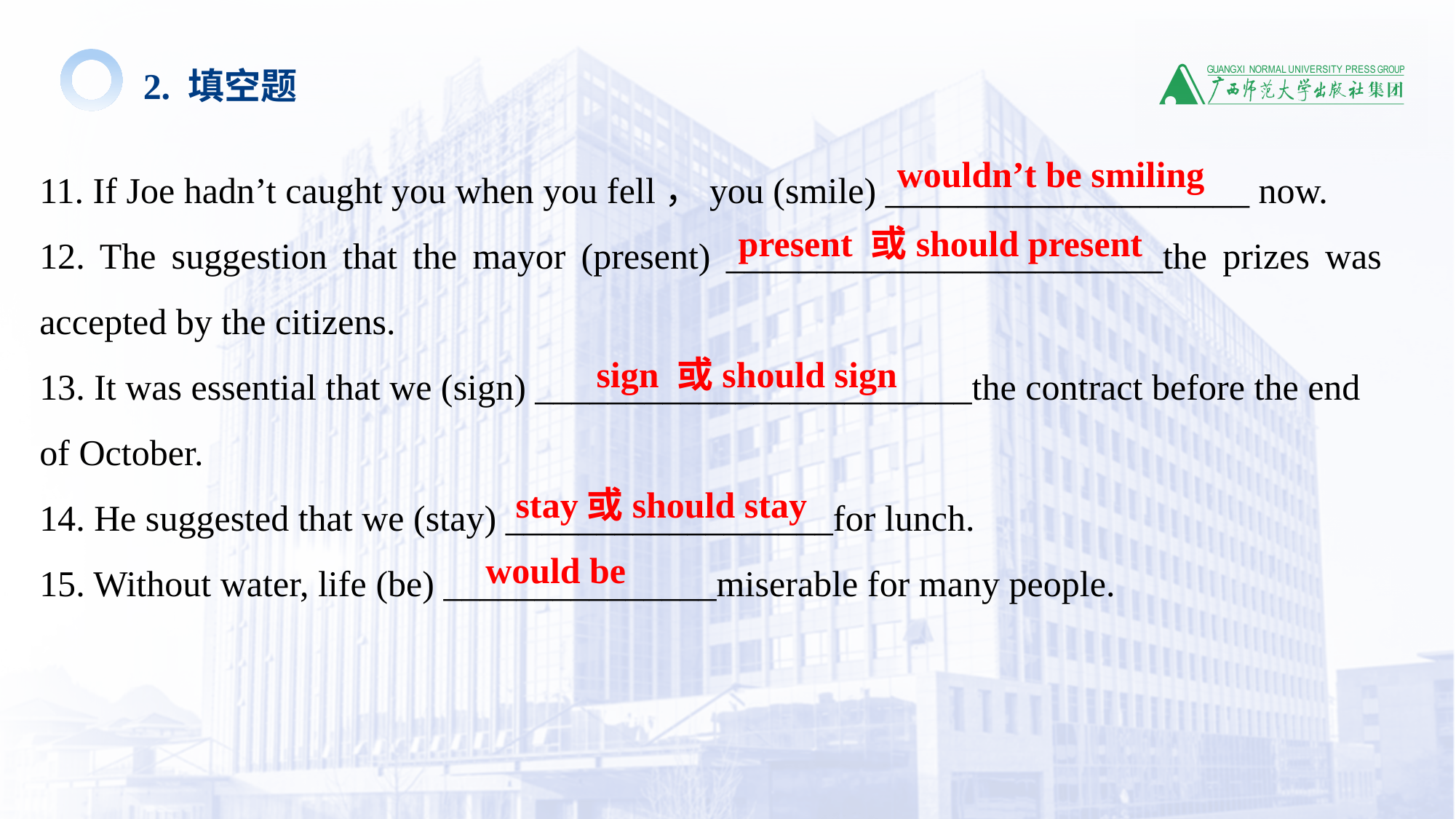

2. 填空题
11. If Joe hadn’t caught you when you fell，you (smile) ____________________ now.
12. The suggestion that the mayor (present) ________________________the prizes was accepted by the citizens.
13. It was essential that we (sign) ________________________the contract before the end
of October.
14. He suggested that we (stay) __________________for lunch.
15. Without water, life (be) _______________miserable for many people.
wouldn’t be smiling
present 或should present
sign 或should sign
stay或should stay
would be